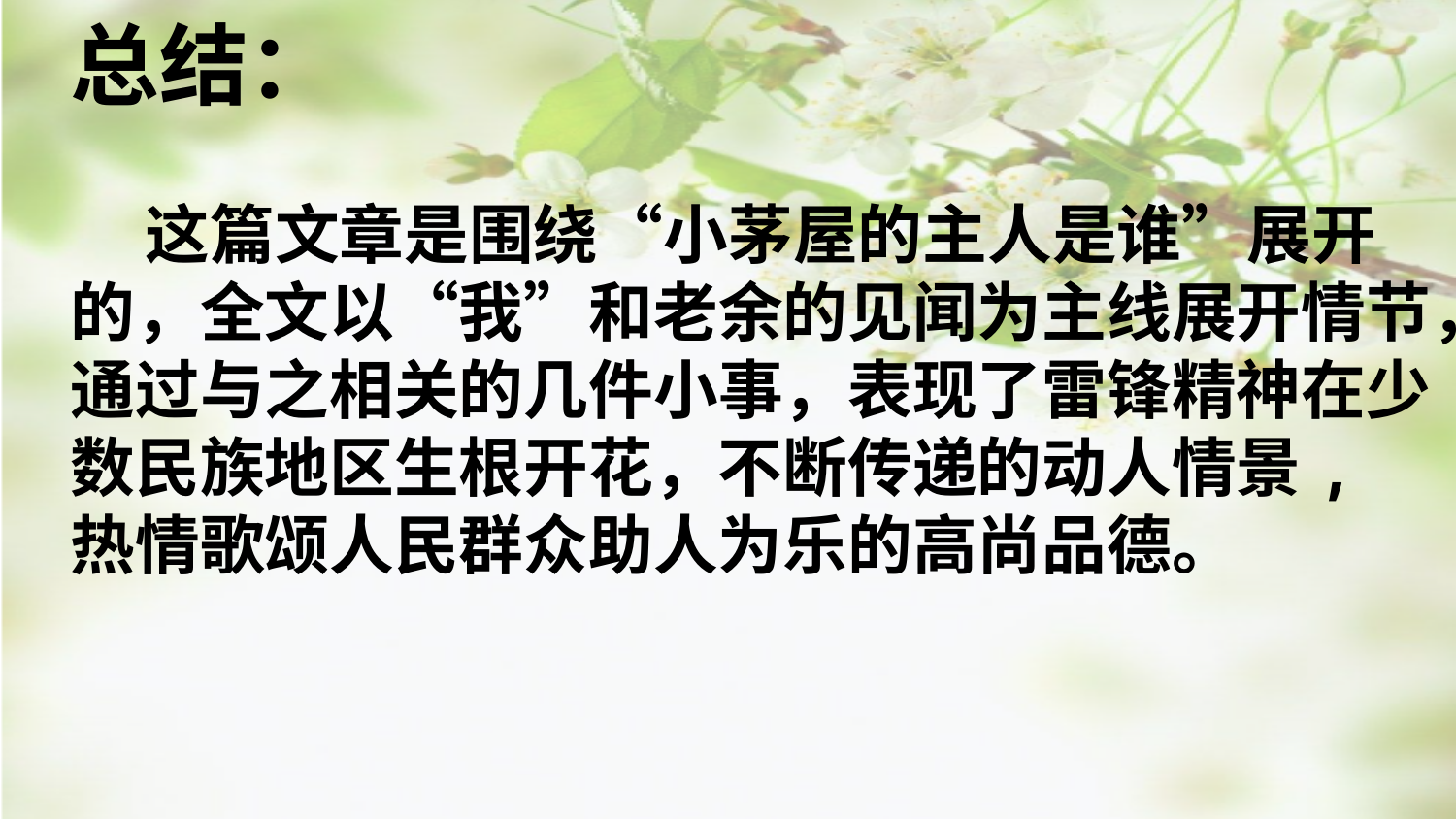

总结：

    这篇文章是围绕“小茅屋的主人是谁”展开的，全文以“我”和老余的见闻为主线展开情节，通过与之相关的几件小事，表现了雷锋精神在少数民族地区生根开花，不断传递的动人情景,热情歌颂人民群众助人为乐的高尚品德。